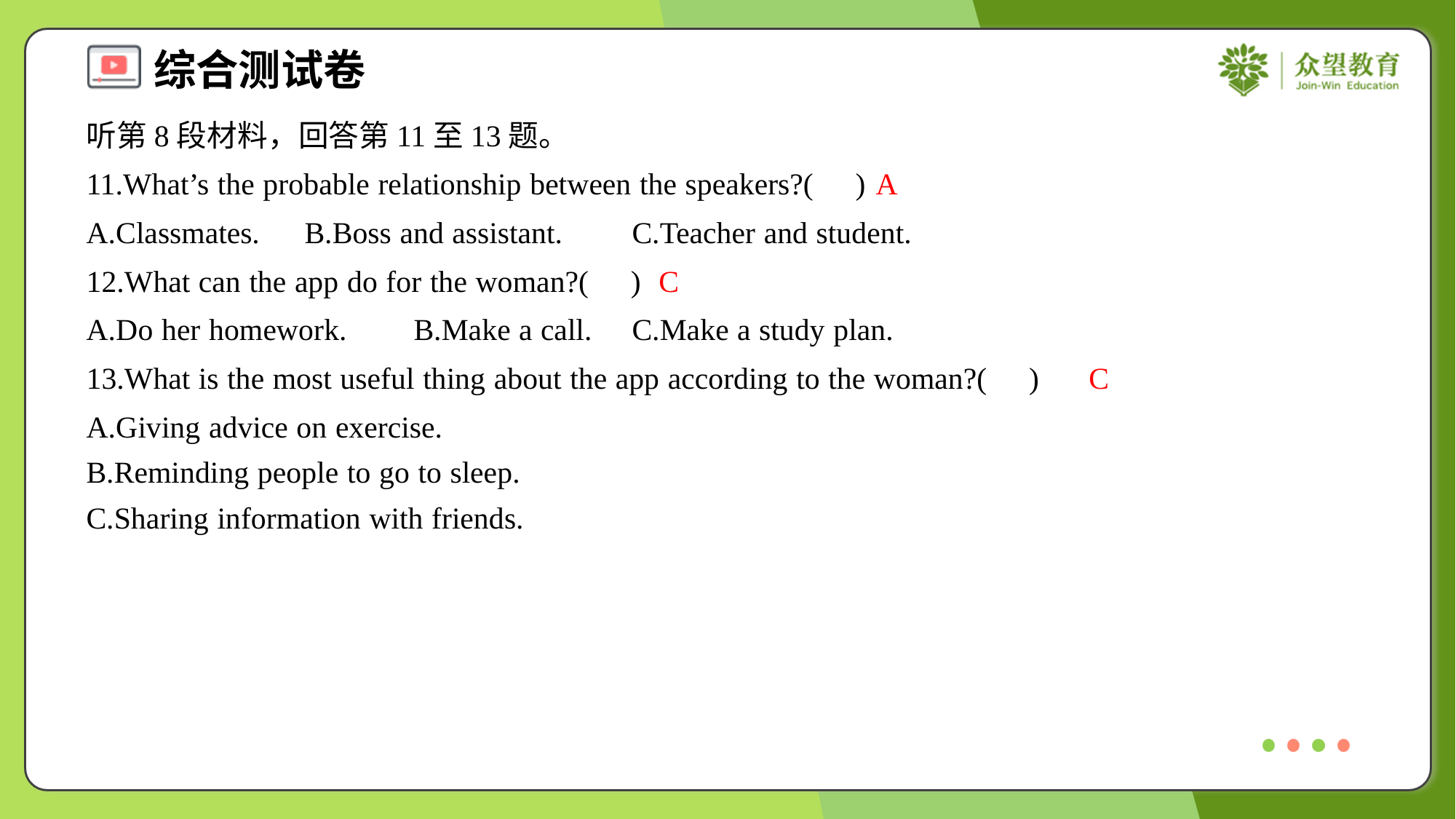

听第8段材料，回答第11至13题。
11.What’s the probable relationship between the speakers?(     )
A
A.Classmates.	B.Boss and assistant.	C.Teacher and student.
12.What can the app do for the woman?(     )
C
A.Do her homework.	B.Make a call.	C.Make a study plan.
13.What is the most useful thing about the app according to the woman?(     )
C
A.Giving advice on exercise.
B.Reminding people to go to sleep.
C.Sharing information with friends.